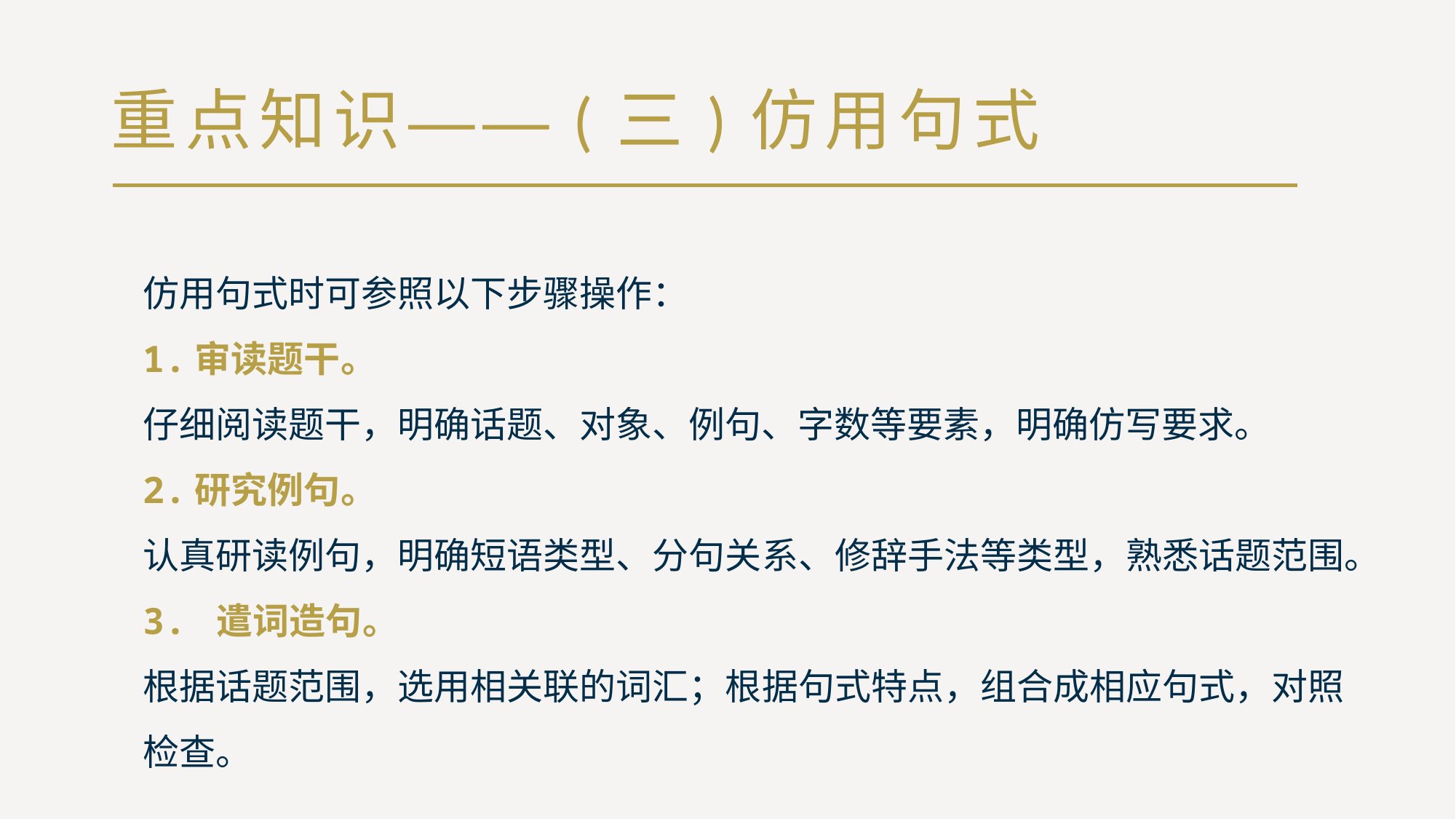

# 重点知识——(三)仿用句式
仿用句式时可参照以下步骤操作：
1.审读题干。
仔细阅读题干，明确话题、对象、例句、字数等要素，明确仿写要求。
2.研究例句。
认真研读例句，明确短语类型、分句关系、修辞手法等类型，熟悉话题范围。
3. 遣词造句。
根据话题范围，选用相关联的词汇；根据句式特点，组合成相应句式，对照检查。